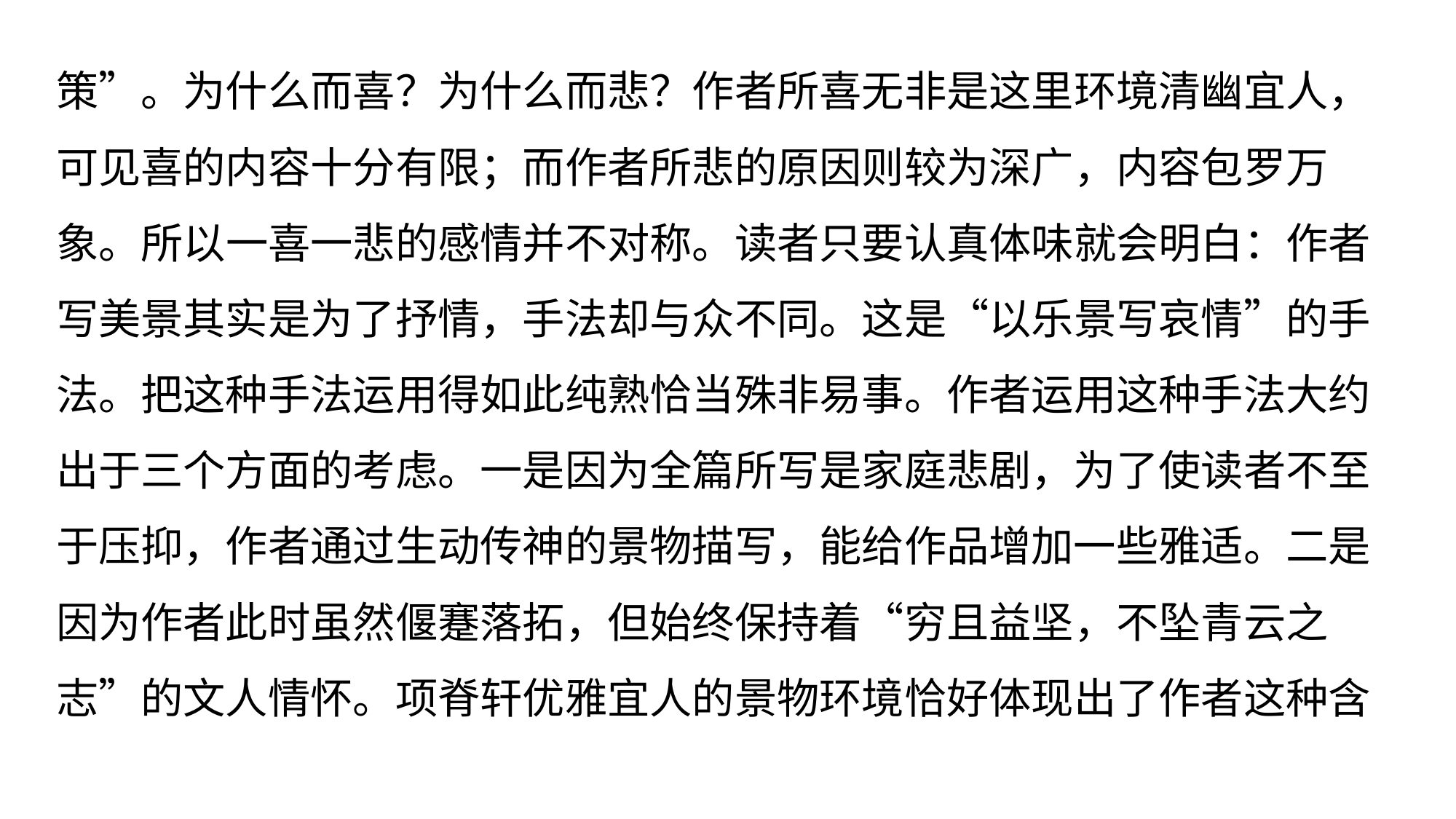

策”。为什么而喜？为什么而悲？作者所喜无非是这里环境清幽宜人，可见喜的内容十分有限；而作者所悲的原因则较为深广，内容包罗万象。所以一喜一悲的感情并不对称。读者只要认真体味就会明白：作者写美景其实是为了抒情，手法却与众不同。这是“以乐景写哀情”的手法。把这种手法运用得如此纯熟恰当殊非易事。作者运用这种手法大约出于三个方面的考虑。一是因为全篇所写是家庭悲剧，为了使读者不至于压抑，作者通过生动传神的景物描写，能给作品增加一些雅适。二是因为作者此时虽然偃蹇落拓，但始终保持着“穷且益坚，不坠青云之志”的文人情怀。项脊轩优雅宜人的景物环境恰好体现出了作者这种含